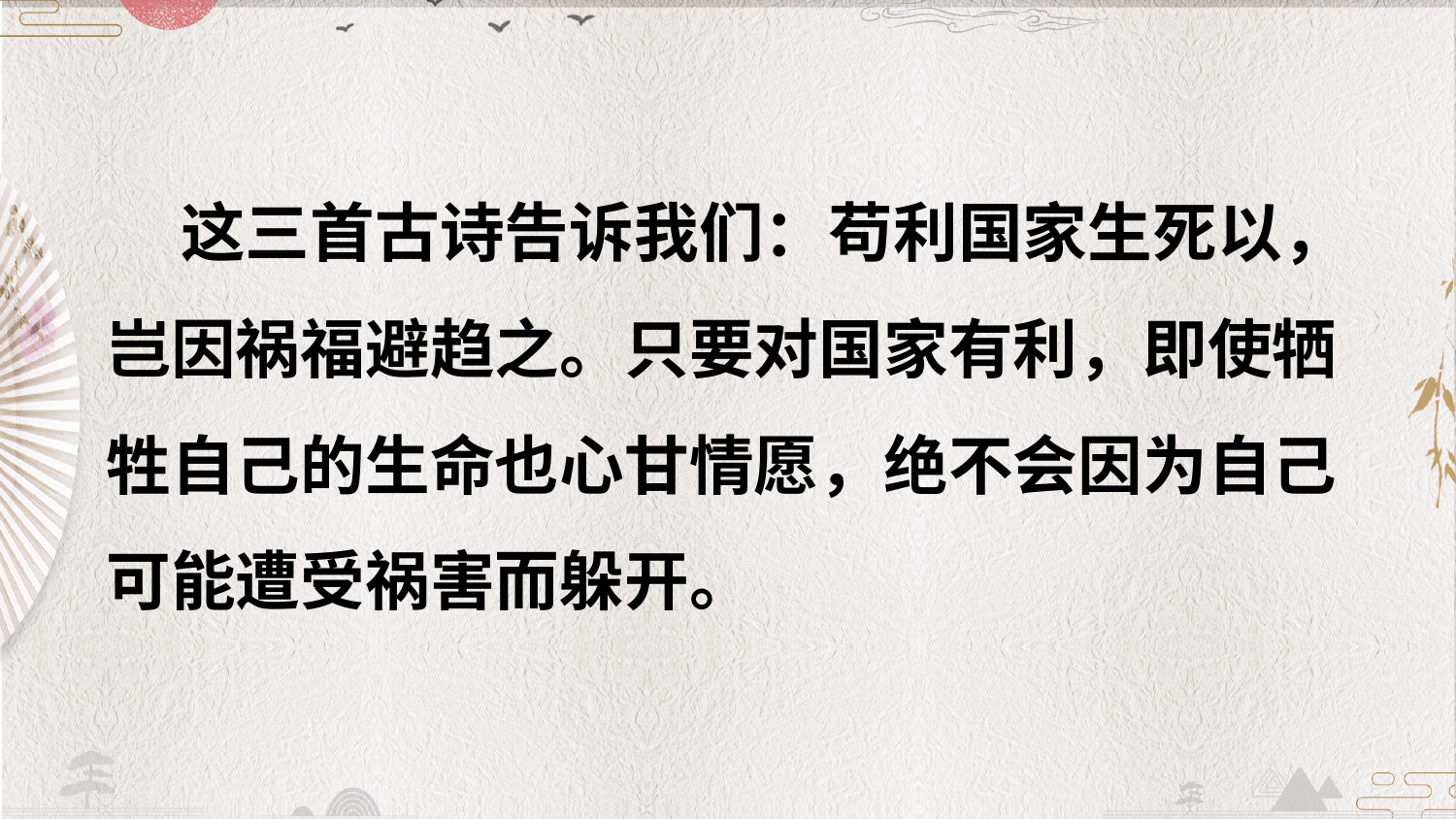

这三首古诗告诉我们：苟利国家生死以，岂因祸福避趋之。只要对国家有利，即使牺牲自己的生命也心甘情愿，绝不会因为自己可能遭受祸害而躲开。